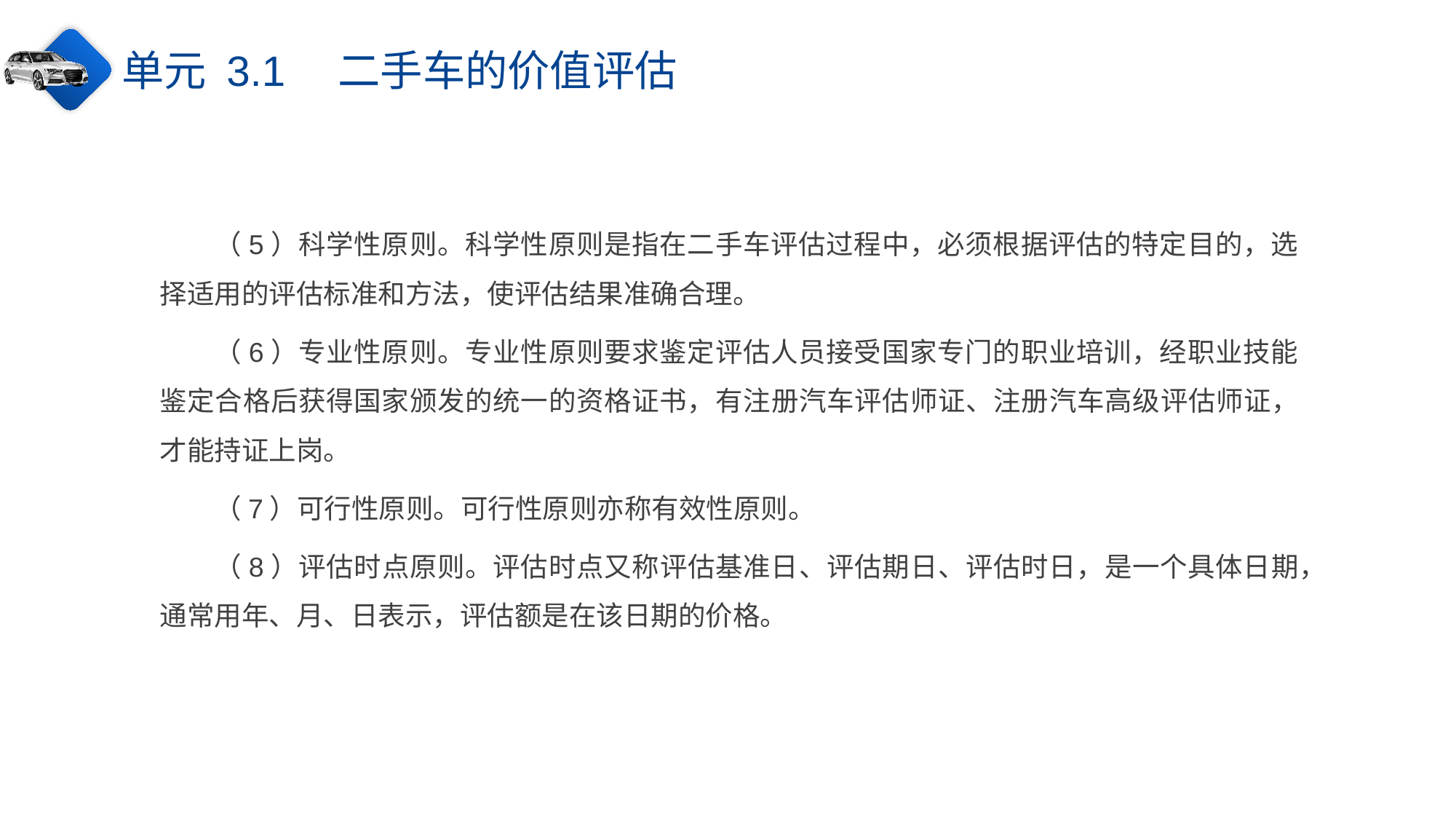

单元 3.1　二手车的价值评估
（5）科学性原则。科学性原则是指在二手车评估过程中，必须根据评估的特定目的，选择适用的评估标准和方法，使评估结果准确合理。
（6）专业性原则。专业性原则要求鉴定评估人员接受国家专门的职业培训，经职业技能鉴定合格后获得国家颁发的统一的资格证书，有注册汽车评估师证、注册汽车高级评估师证，才能持证上岗。
（7）可行性原则。可行性原则亦称有效性原则。
（8）评估时点原则。评估时点又称评估基准日、评估期日、评估时日，是一个具体日期，通常用年、月、日表示，评估额是在该日期的价格。